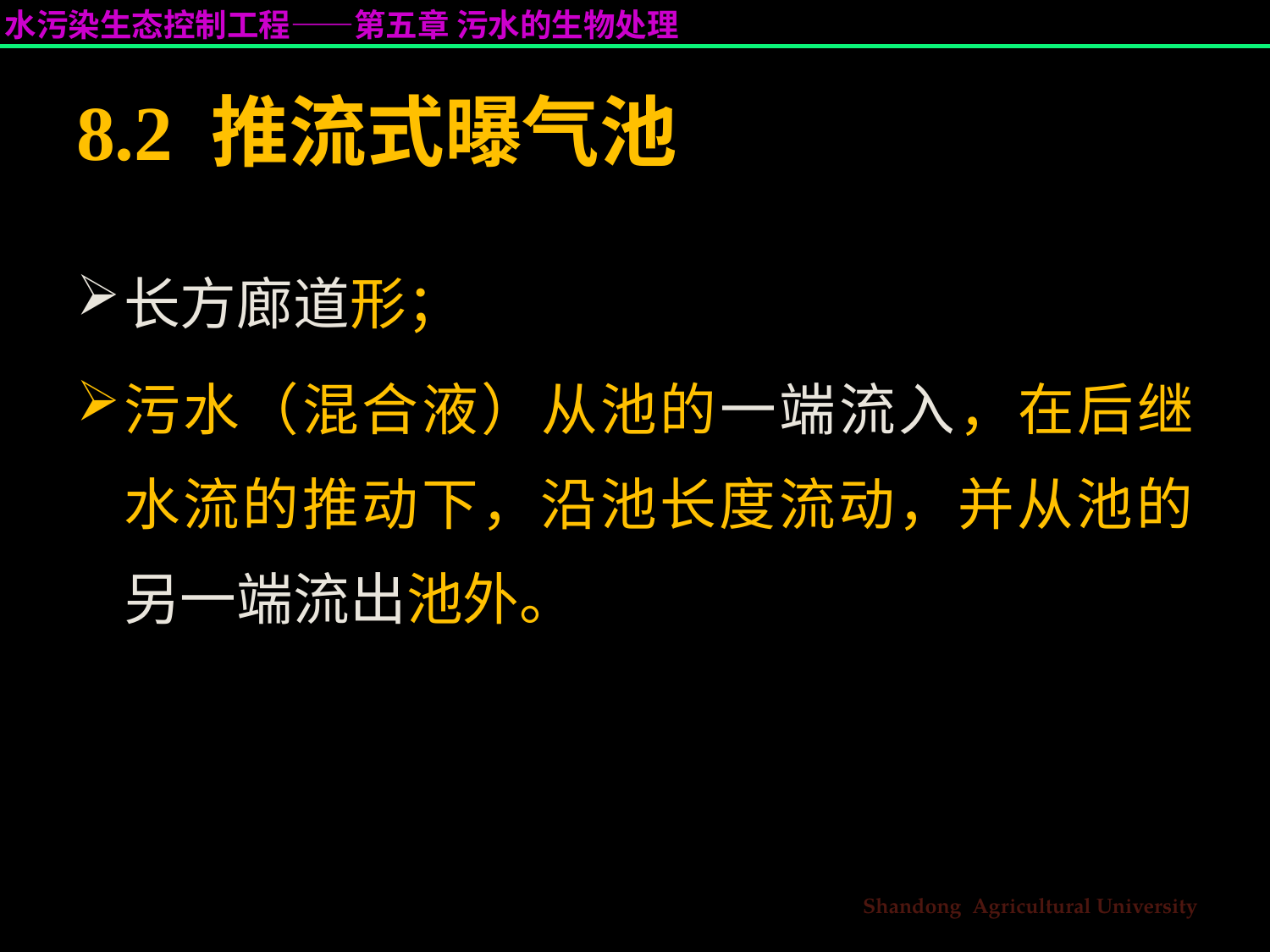

# 8.2 推流式曝气池
长方廊道形；
污水（混合液）从池的一端流入，在后继水流的推动下，沿池长度流动，并从池的另一端流出池外。